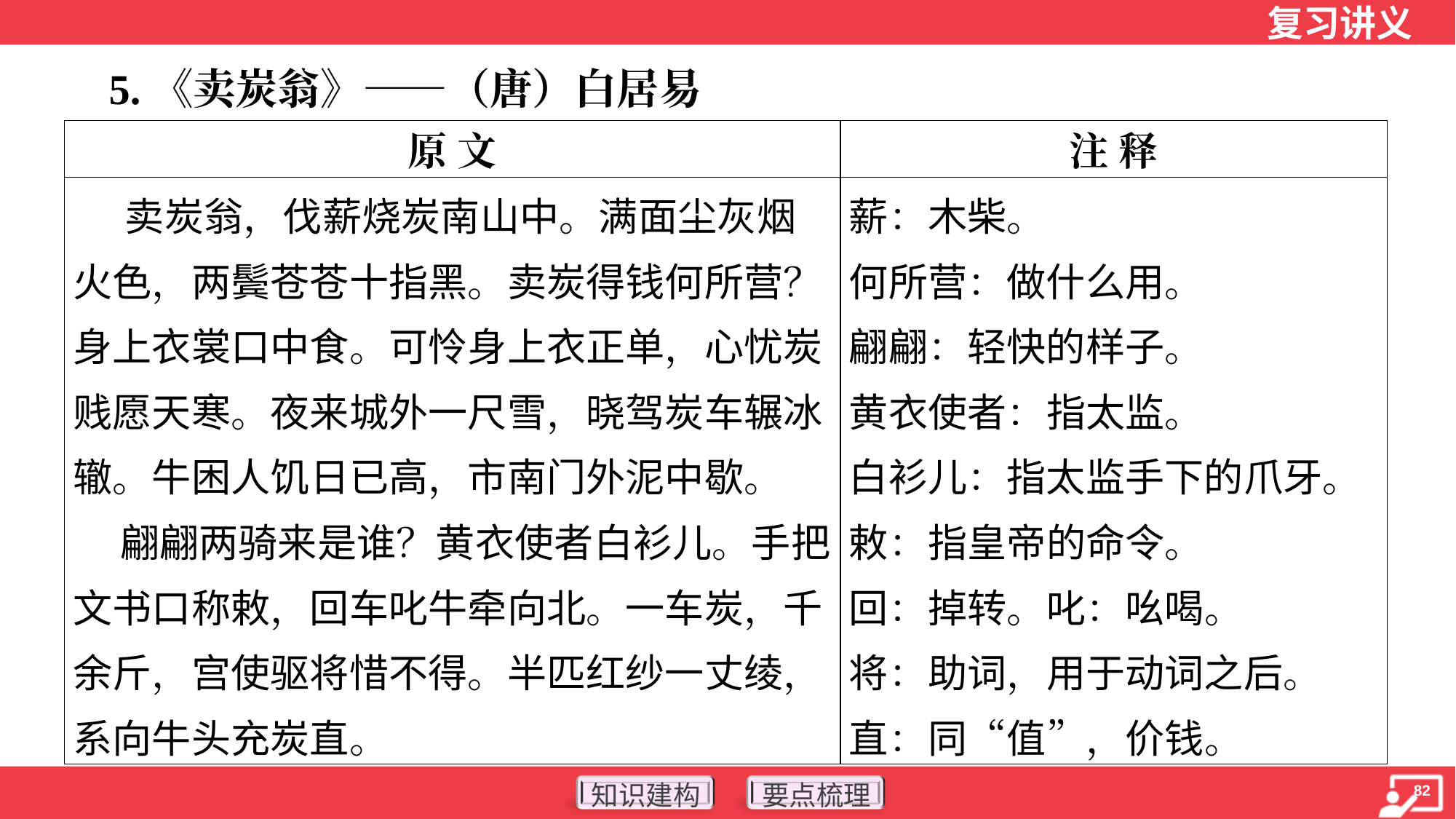

5.《卖炭翁》——（唐）白居易
| 原 文 | 注 释 |
| --- | --- |
| 卖炭翁，伐薪烧炭南山中。满面尘灰烟火色，两鬓苍苍十指黑。卖炭得钱何所营？身上衣裳口中食。可怜身上衣正单，心忧炭贱愿天寒。夜来城外一尺雪，晓驾炭车辗冰辙。牛困人饥日已高，市南门外泥中歇。 翩翩两骑来是谁？黄衣使者白衫儿。手把文书口称敕，回车叱牛牵向北。一车炭，千余斤，宫使驱将惜不得。半匹红纱一丈绫，系向牛头充炭直。 | 薪：木柴。 何所营：做什么用。 翩翩：轻快的样子。 黄衣使者：指太监。 白衫儿：指太监手下的爪牙。 敕：指皇帝的命令。 回：掉转。叱：吆喝。 将：助词，用于动词之后。 直：同“值”，价钱。 |